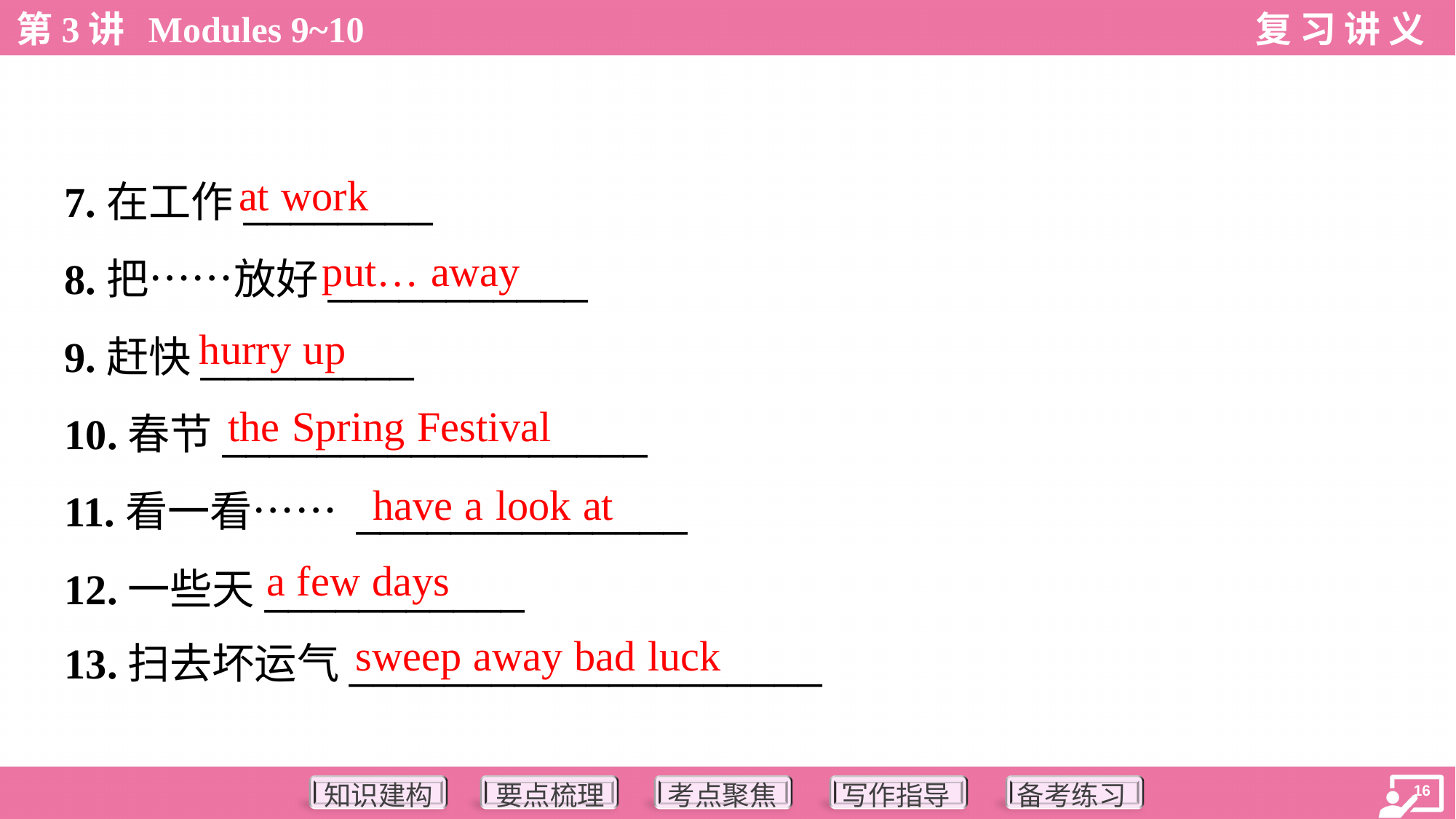

at work
7.在工作________
8.把……放好___________
9.赶快_________
10.春节__________________
11.看一看…… ______________
12.一些天___________
13.扫去坏运气____________________
put… away
hurry up
the Spring Festival
have a look at
a few days
sweep away bad luck